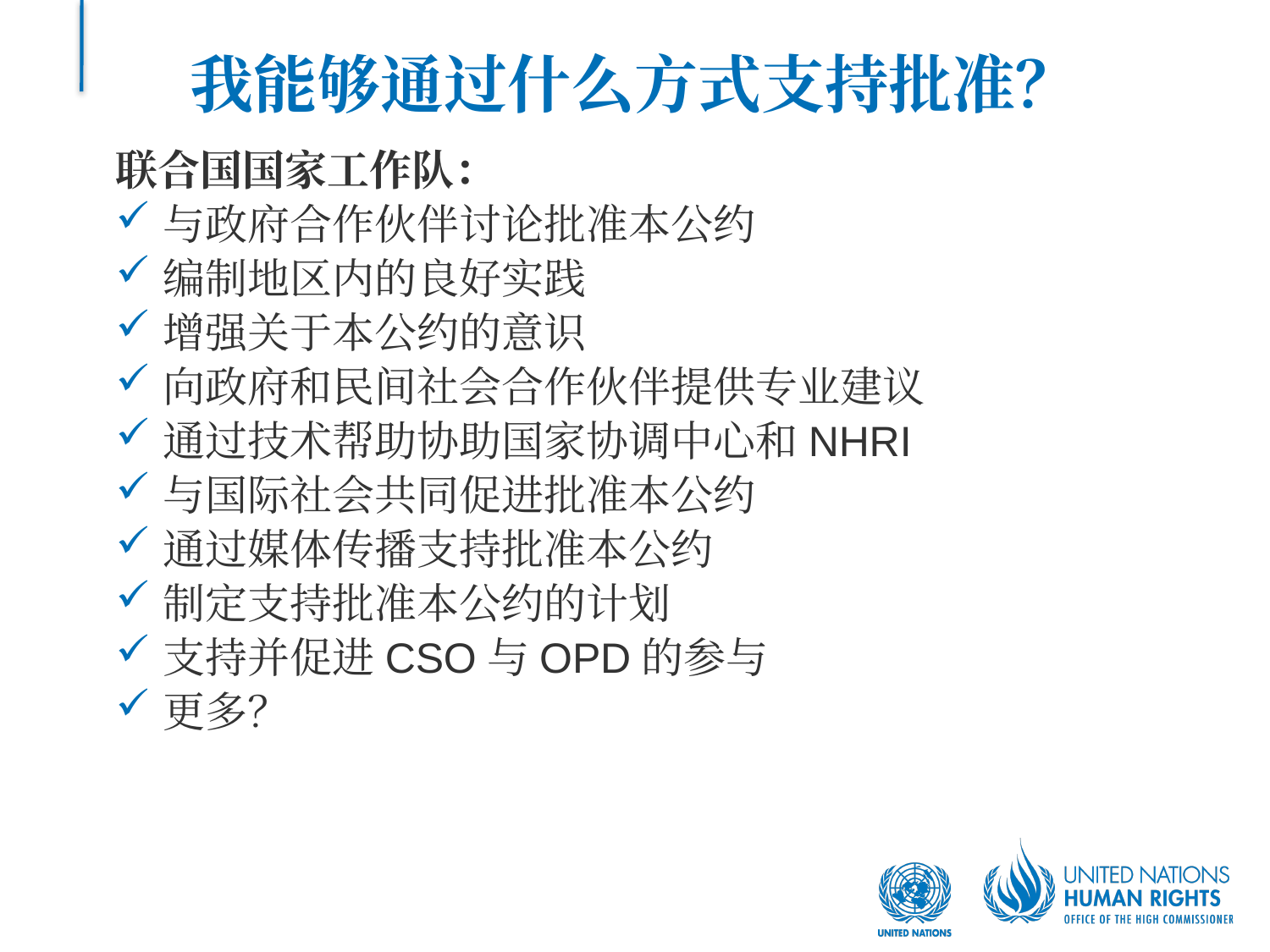

# 我能够通过什么方式支持批准？
联合国国家工作队：
与政府合作伙伴讨论批准本公约
编制地区内的良好实践
增强关于本公约的意识
向政府和民间社会合作伙伴提供专业建议
通过技术帮助协助国家协调中心和NHRI
与国际社会共同促进批准本公约
通过媒体传播支持批准本公约
制定支持批准本公约的计划
支持并促进CSO与OPD的参与
更多？